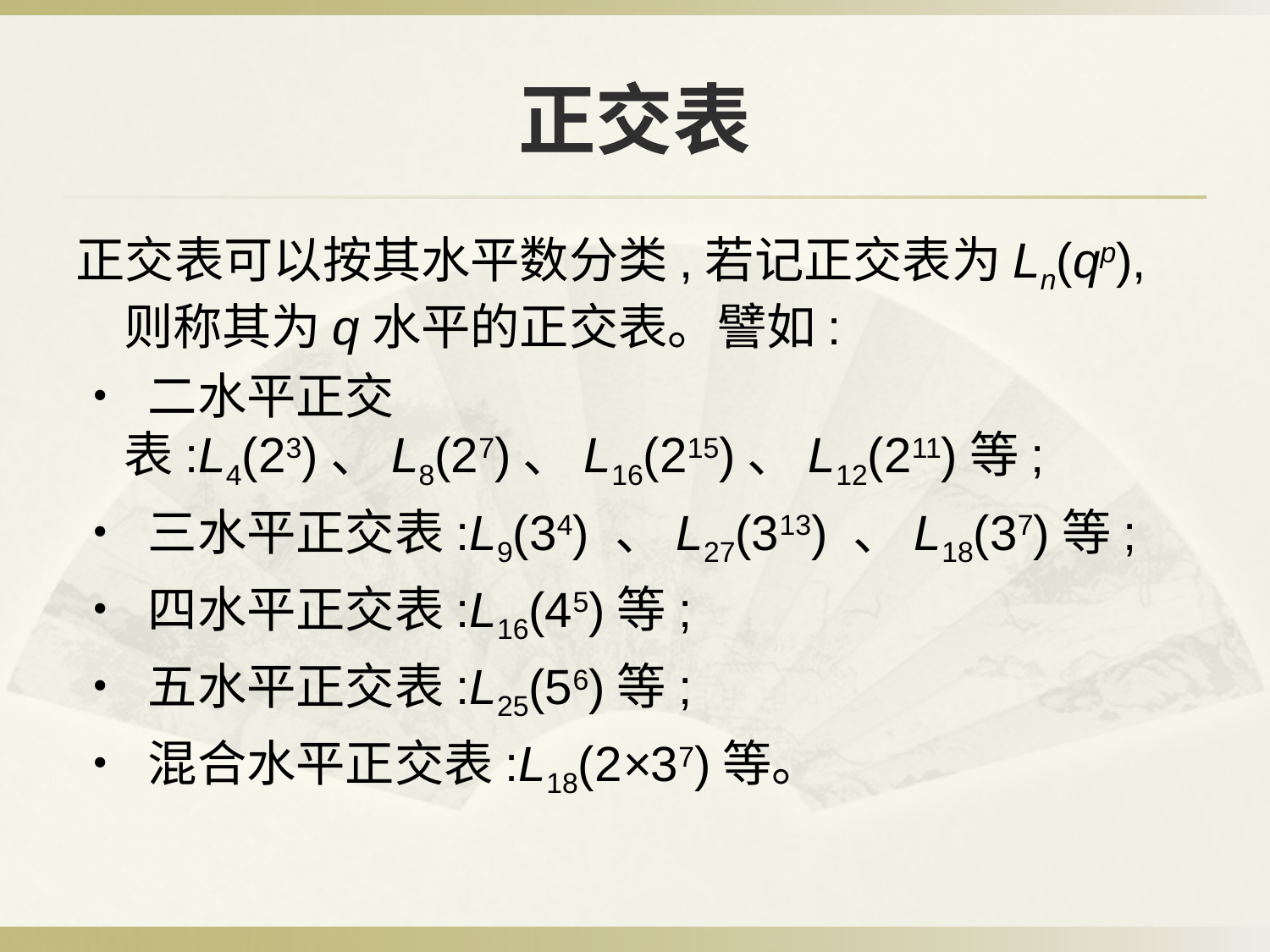

# 正交表
正交表可以按其水平数分类,若记正交表为Ln(qp),则称其为q水平的正交表。譬如:
• 二水平正交表:L4(23)、L8(27)、L16(215)、L12(211)等;
• 三水平正交表:L9(34) 、L27(313) 、L18(37)等;
• 四水平正交表:L16(45)等;
• 五水平正交表:L25(56)等;
• 混合水平正交表:L18(2×37)等。